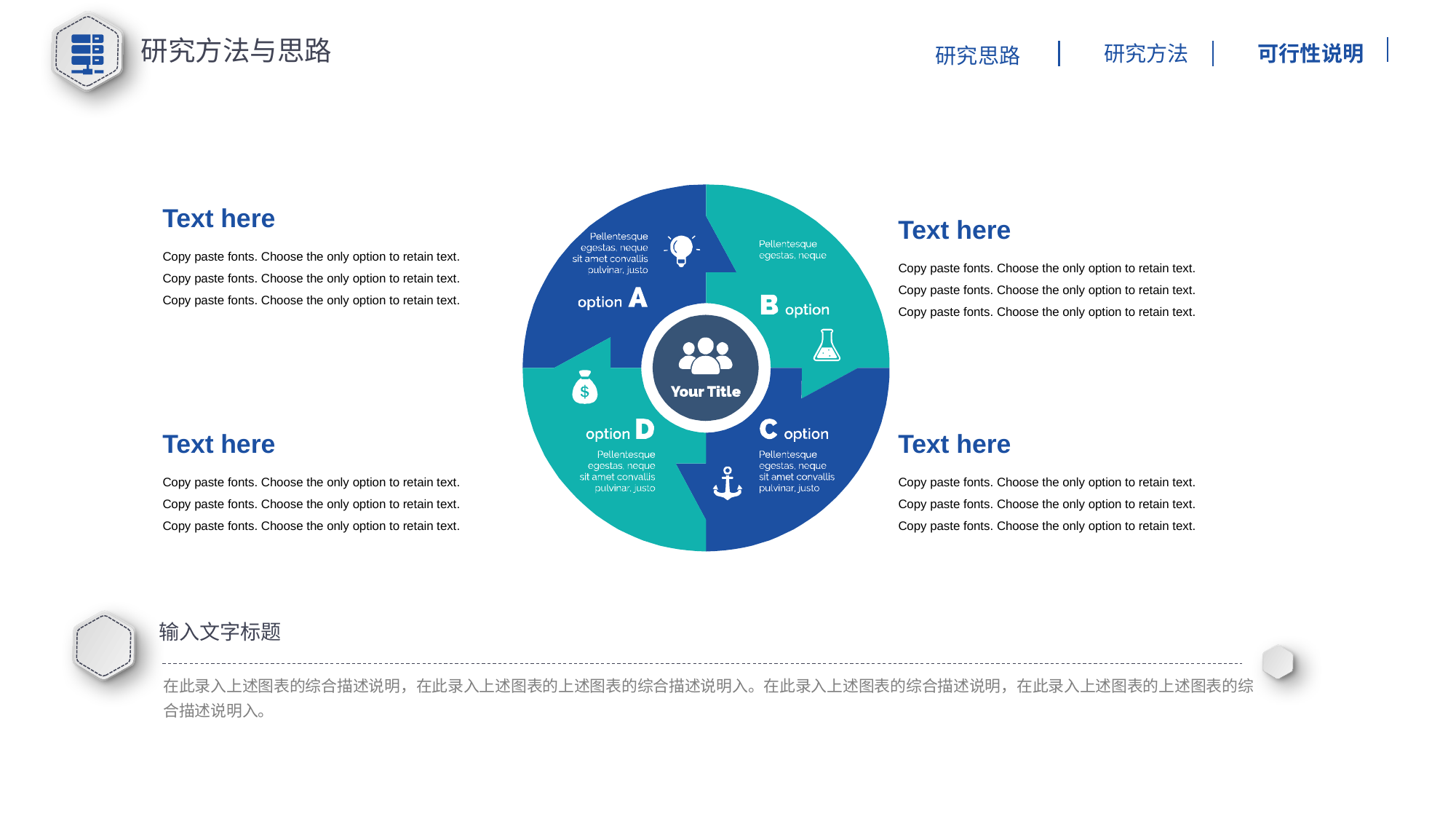

研究方法与思路

研究方法
可行性说明
研究思路

Text here
Text here

Copy paste fonts. Choose the only option to retain text. Copy paste fonts. Choose the only option to retain text.
Copy paste fonts. Choose the only option to retain text.

Copy paste fonts. Choose the only option to retain text. Copy paste fonts. Choose the only option to retain text.
Copy paste fonts. Choose the only option to retain text.

Text here
Text here

Copy paste fonts. Choose the only option to retain text. Copy paste fonts. Choose the only option to retain text.
Copy paste fonts. Choose the only option to retain text.

Copy paste fonts. Choose the only option to retain text. Copy paste fonts. Choose the only option to retain text.
Copy paste fonts. Choose the only option to retain text.

输入文字标题

在此录入上述图表的综合描述说明，在此录入上述图表的上述图表的综合描述说明入。在此录入上述图表的综合描述说明，在此录入上述图表的上述图表的综合描述说明入。